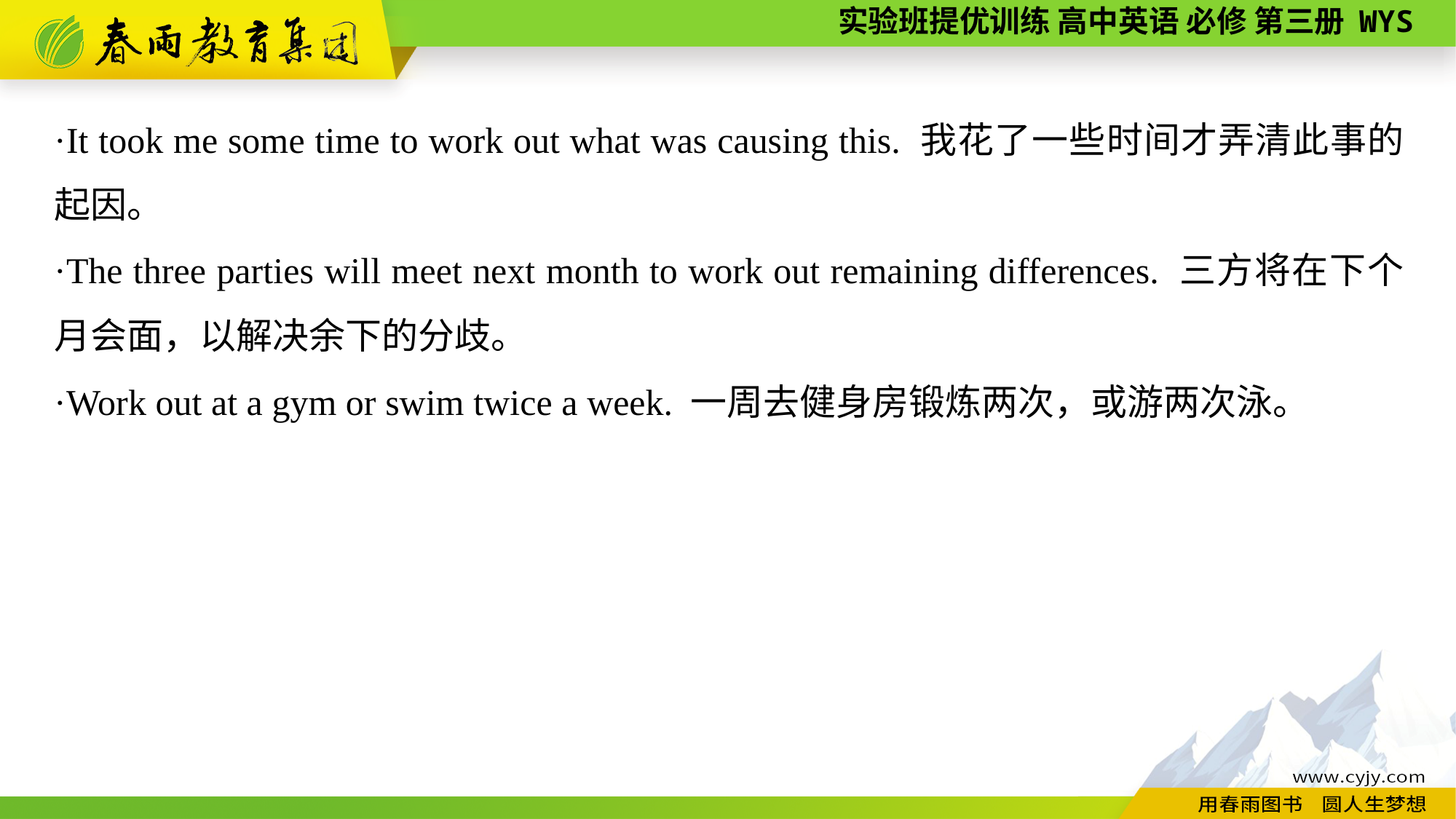

·It took me some time to work out what was causing this. 我花了一些时间才弄清此事的起因。
·The three parties will meet next month to work out remaining differences. 三方将在下个月会面，以解决余下的分歧。
·Work out at a gym or swim twice a week. 一周去健身房锻炼两次，或游两次泳。